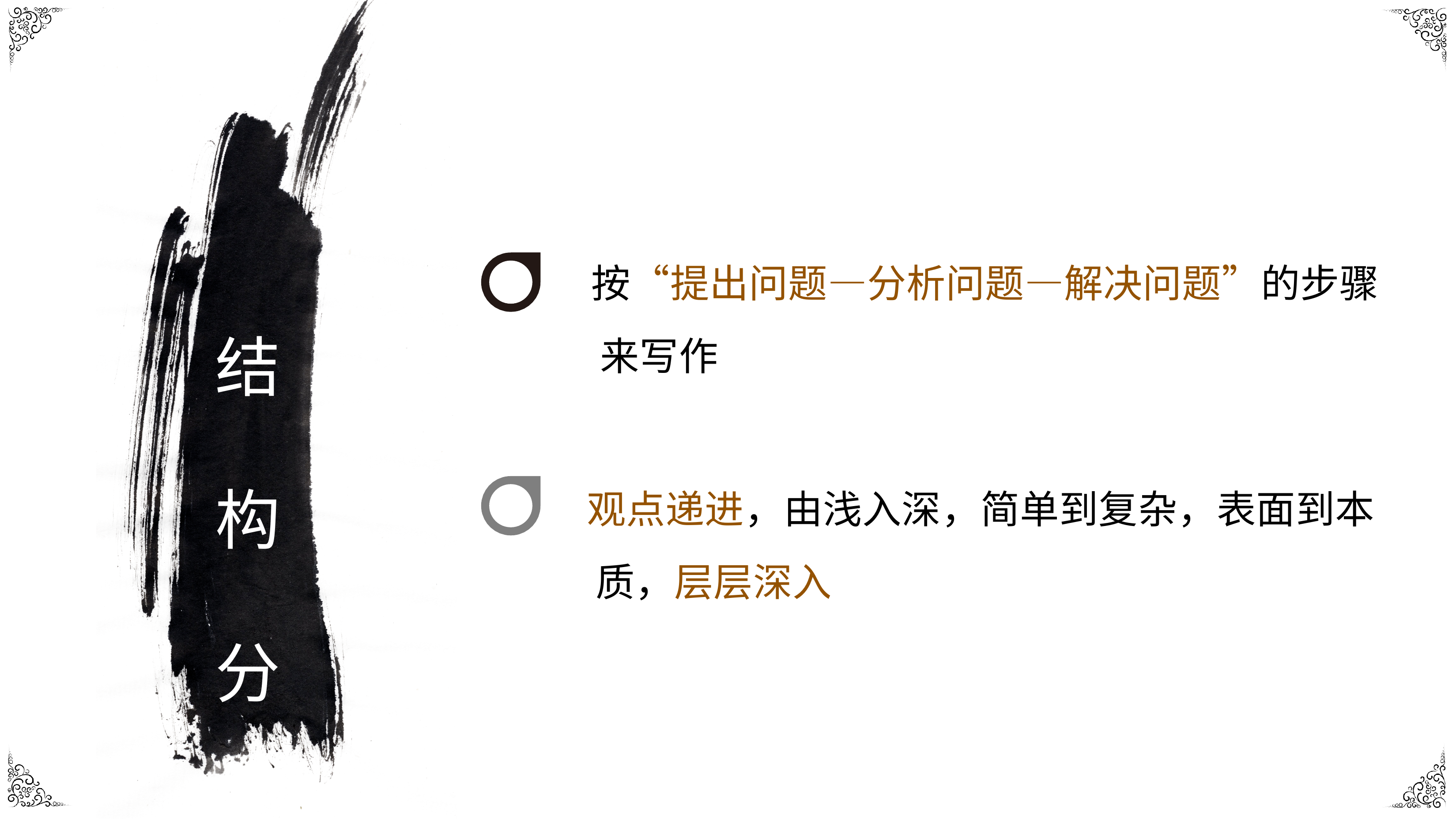

按“提出问题—分析问题—解决问题”的步骤  来写作

结  构  分  解
观点递进，由浅入深，简单到复杂，表面到本  质，层层深入